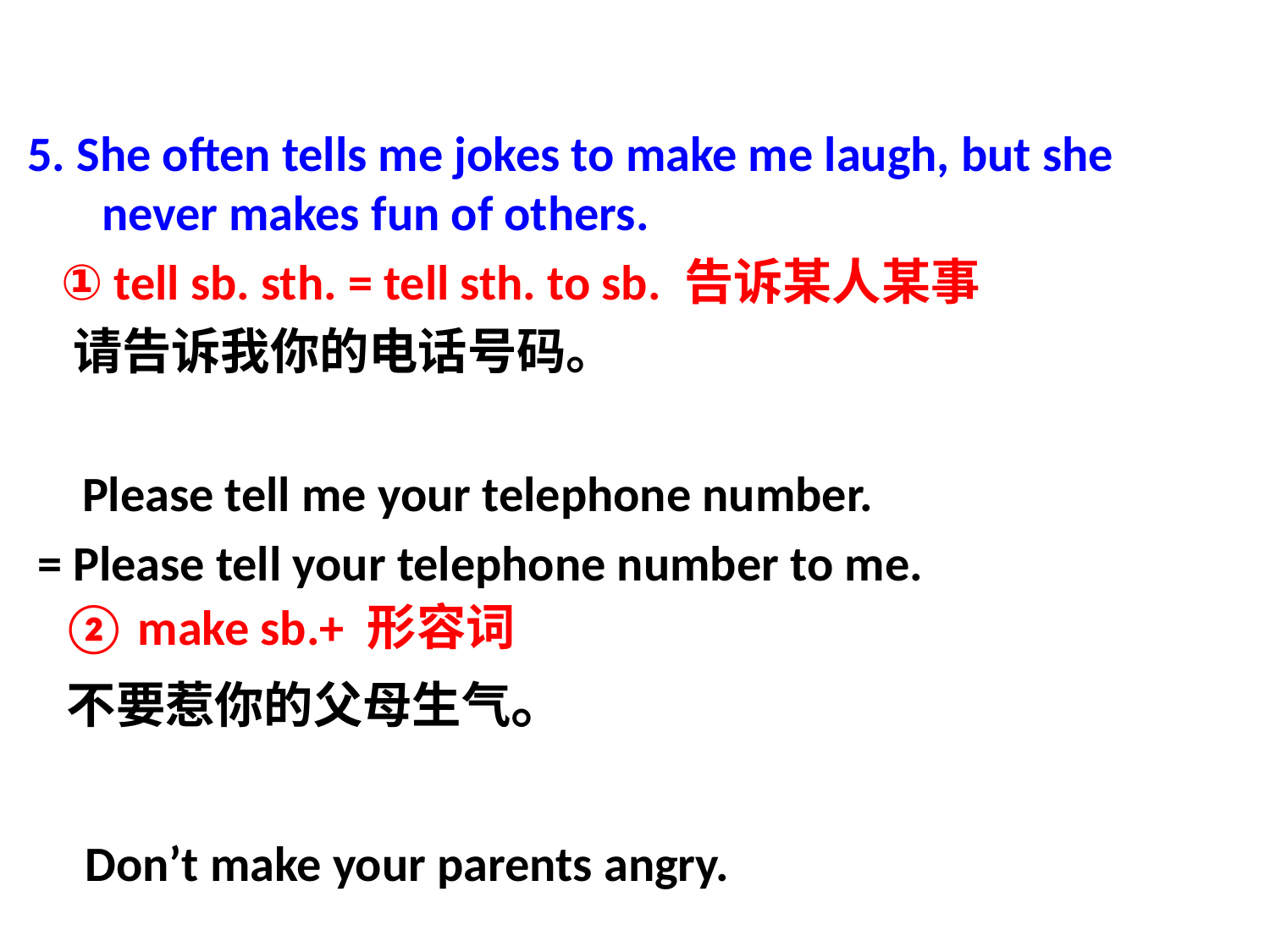

5. She often tells me jokes to make me laugh, but she never makes fun of others.
   ① tell sb. sth. = tell sth. to sb. 告诉某人某事
   请告诉我你的电话号码。

   ② make sb.+ 形容词
  不要惹你的父母生气。
    Please tell me your telephone number.
= Please tell your telephone number to me.
  Don’t make your parents angry.